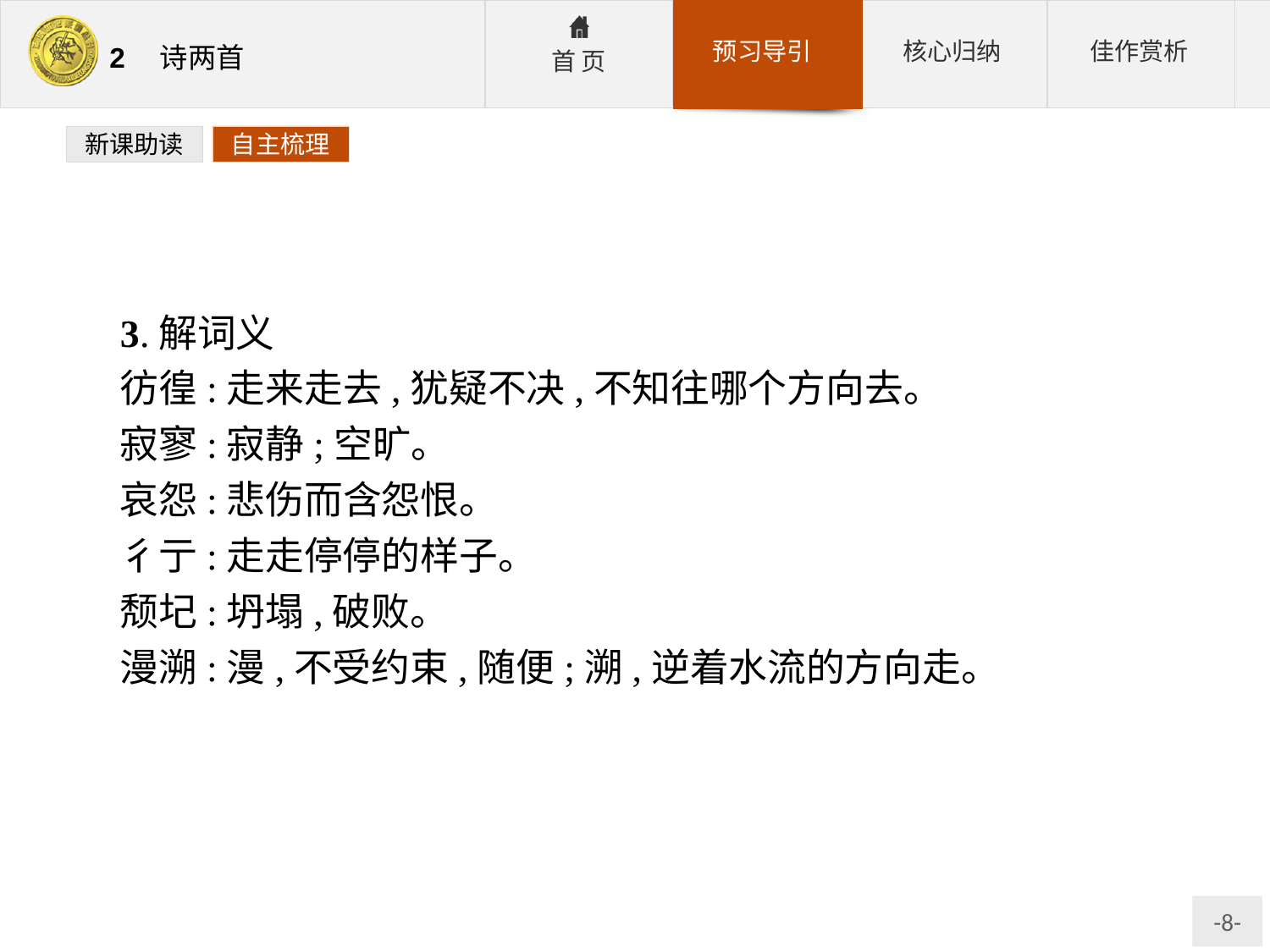

新课助读
自主梳理
3.解词义
彷徨:走来走去,犹疑不决,不知往哪个方向去。
寂寥:寂静;空旷。
哀怨:悲伤而含怨恨。
彳亍:走走停停的样子。
颓圮:坍塌,破败。
漫溯:漫,不受约束,随便;溯,逆着水流的方向走。